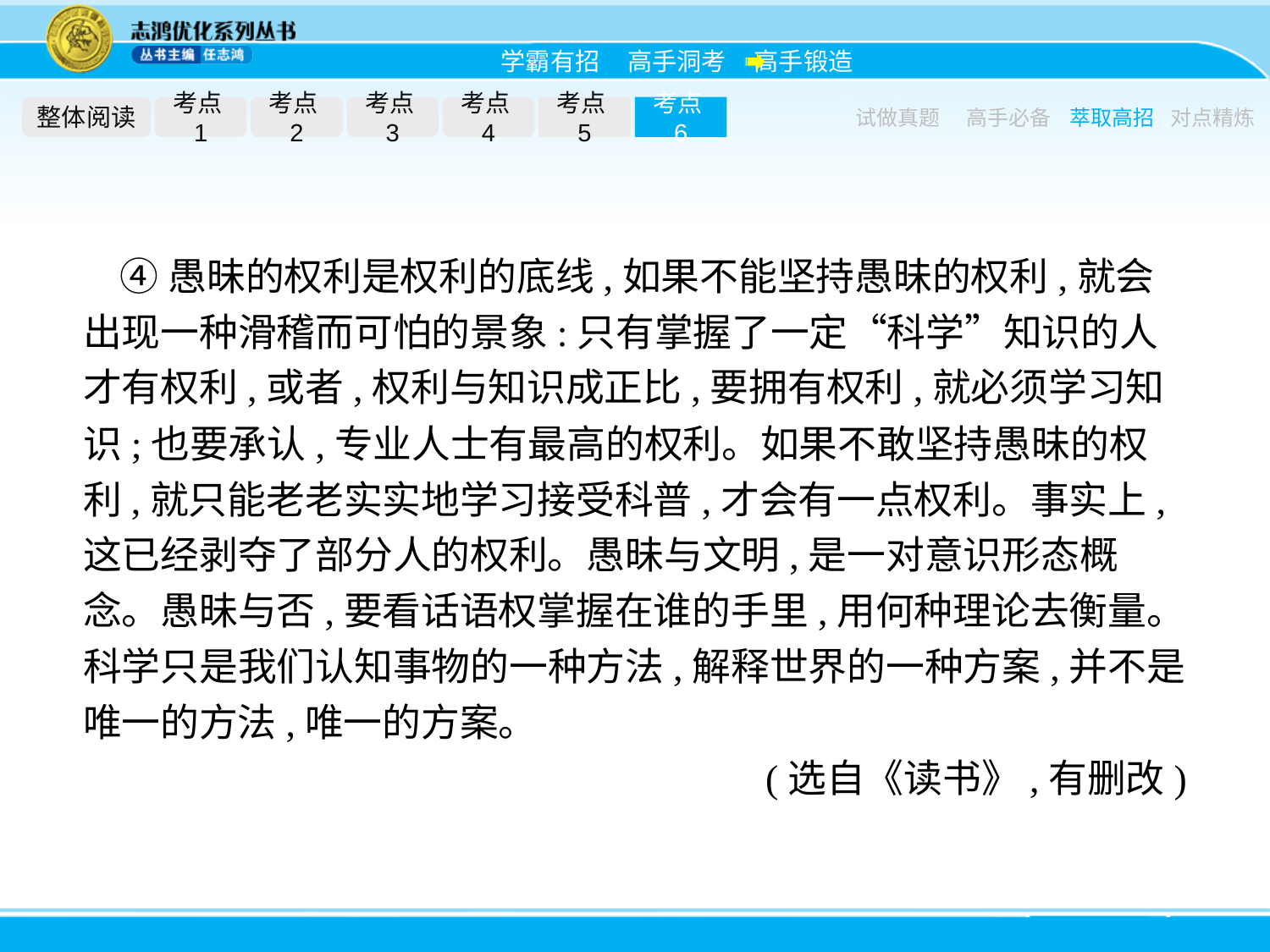

整体阅读
考点1
考点2
考点3
考点4
考点5
考点6
试做真题
高手必备
萃取高招
对点精炼
④愚昧的权利是权利的底线,如果不能坚持愚昧的权利,就会出现一种滑稽而可怕的景象:只有掌握了一定“科学”知识的人才有权利,或者,权利与知识成正比,要拥有权利,就必须学习知识;也要承认,专业人士有最高的权利。如果不敢坚持愚昧的权利,就只能老老实实地学习接受科普,才会有一点权利。事实上,这已经剥夺了部分人的权利。愚昧与文明,是一对意识形态概念。愚昧与否,要看话语权掌握在谁的手里,用何种理论去衡量。科学只是我们认知事物的一种方法,解释世界的一种方案,并不是唯一的方法,唯一的方案。
(选自《读书》,有删改)